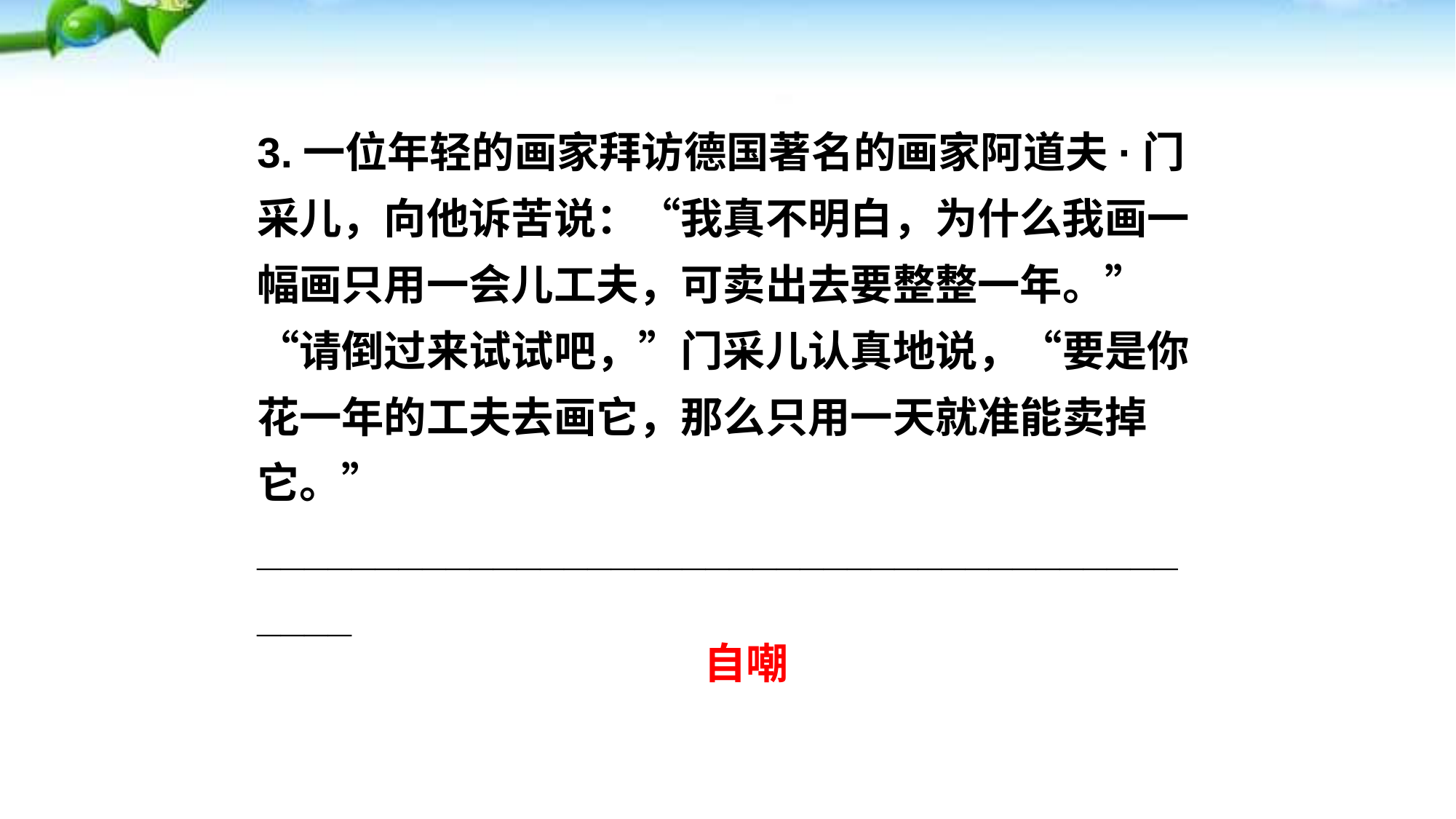

3.一位年轻的画家拜访德国著名的画家阿道夫·门采儿，向他诉苦说：“我真不明白，为什么我画一幅画只用一会儿工夫，可卖出去要整整一年。”“请倒过来试试吧，”门采儿认真地说，“要是你花一年的工夫去画它，那么只用一天就准能卖掉它。” ___________________________________________
自嘲